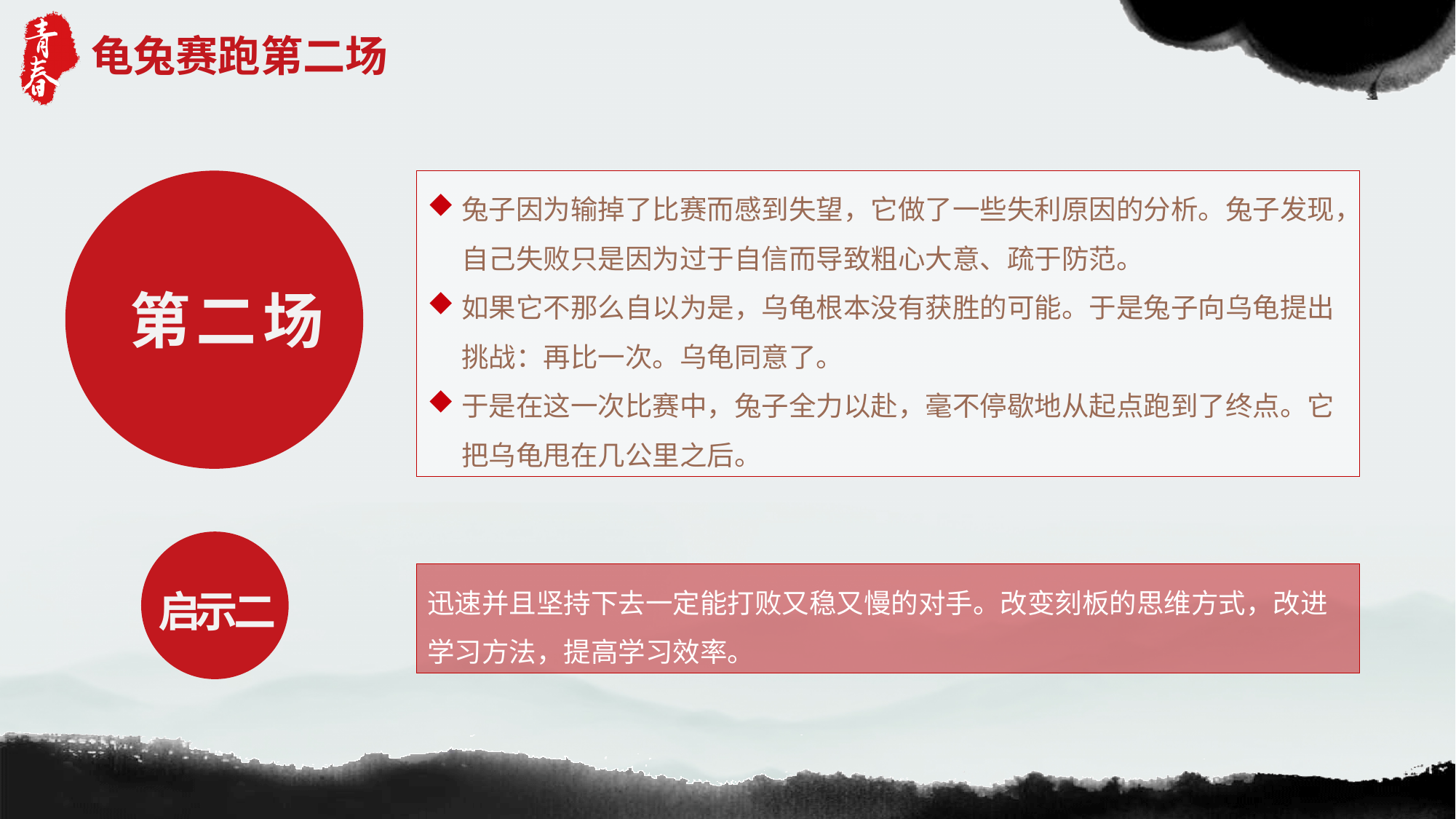

# 龟兔赛跑第二场

兔子因为输掉了比赛而感到失望，它做了一些失利原因的分析。兔子发现，自己失败只是因为过于自信而导致粗心大意、疏于防范。
如果它不那么自以为是，乌龟根本没有获胜的可能。于是兔子向乌龟提出挑战：再比一次。乌龟同意了。
于是在这一次比赛中，兔子全力以赴，毫不停歇地从起点跑到了终点。它把乌龟甩在几公里之后。
第二场

迅速并且坚持下去一定能打败又稳又慢的对手。改变刻板的思维方式，改进学习方法，提高学习效率。
启示二